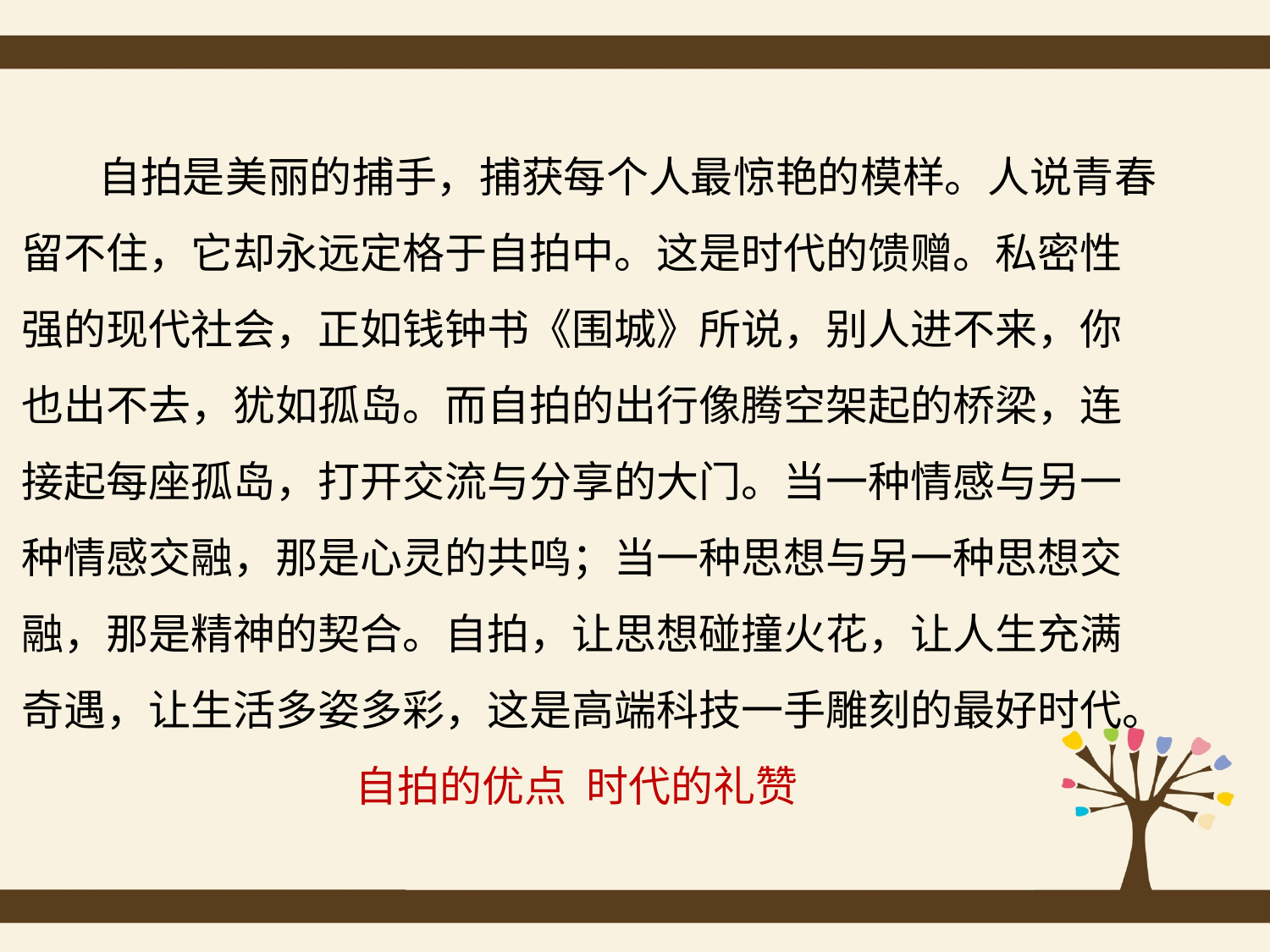

自拍是美丽的捕手，捕获每个人最惊艳的模样。人说青春留不住，它却永远定格于自拍中。这是时代的馈赠。私密性强的现代社会，正如钱钟书《围城》所说，别人进不来，你也出不去，犹如孤岛。而自拍的出行像腾空架起的桥梁，连接起每座孤岛，打开交流与分享的大门。当一种情感与另一种情感交融，那是心灵的共鸣；当一种思想与另一种思想交融，那是精神的契合。自拍，让思想碰撞火花，让人生充满奇遇，让生活多姿多彩，这是高端科技一手雕刻的最好时代。
                                  自拍的优点  时代的礼赞